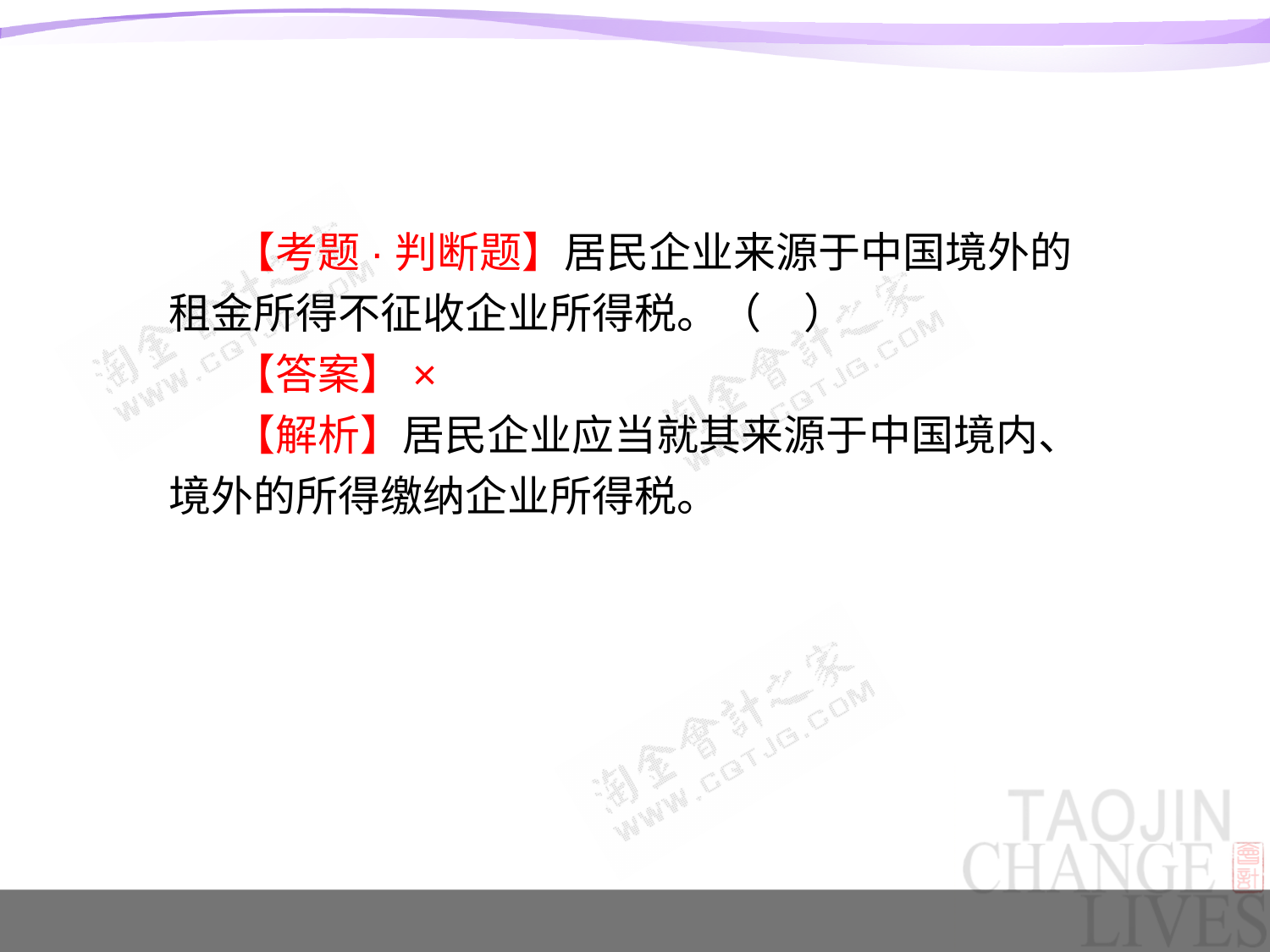

#
【考题·判断题】居民企业来源于中国境外的租金所得不征收企业所得税。（　）
【答案】×
【解析】居民企业应当就其来源于中国境内、境外的所得缴纳企业所得税。